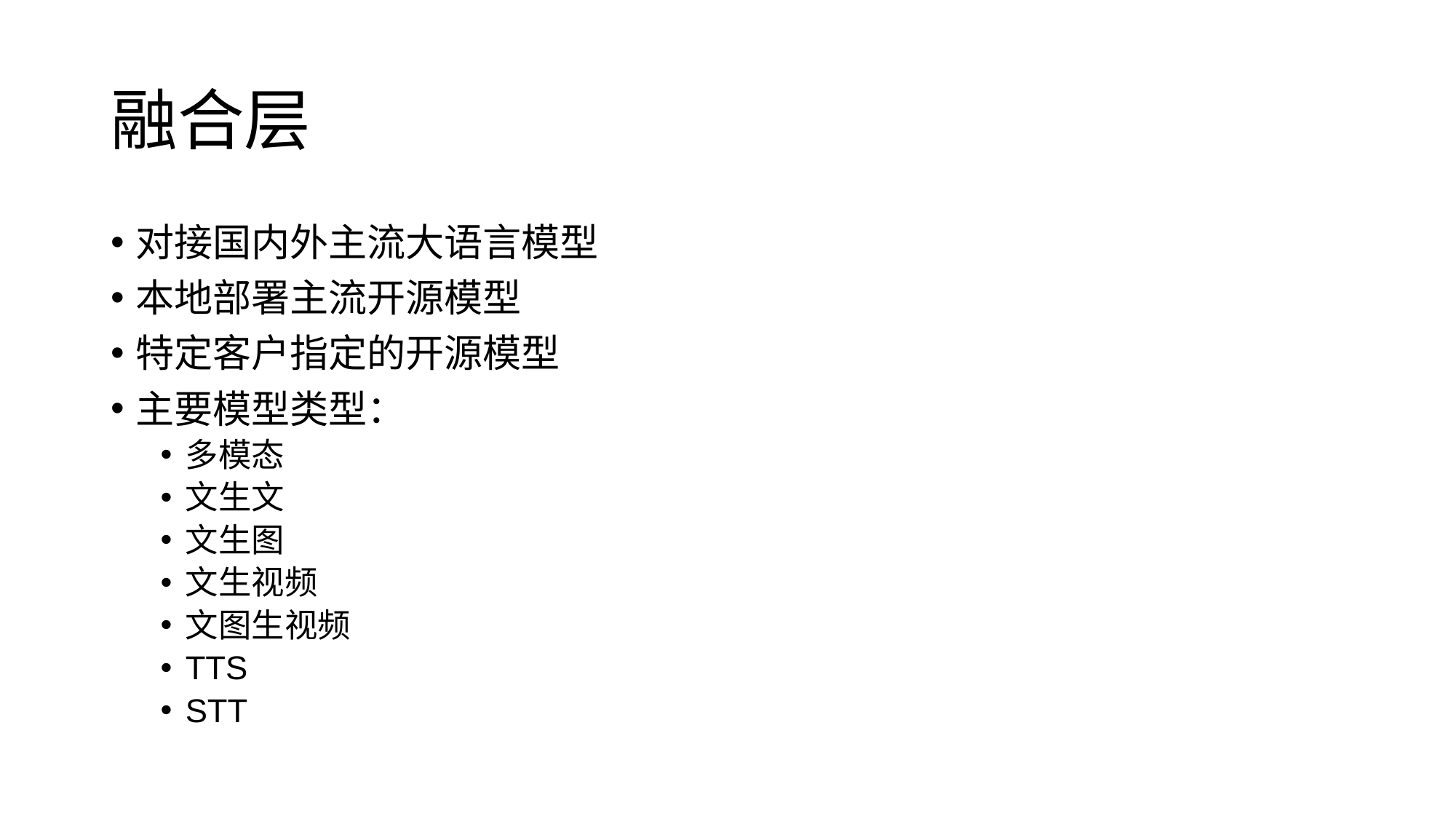

# 融合层
对接国内外主流大语言模型
本地部署主流开源模型
特定客户指定的开源模型
主要模型类型：
多模态
文生文
文生图
文生视频
文图生视频
TTS
STT